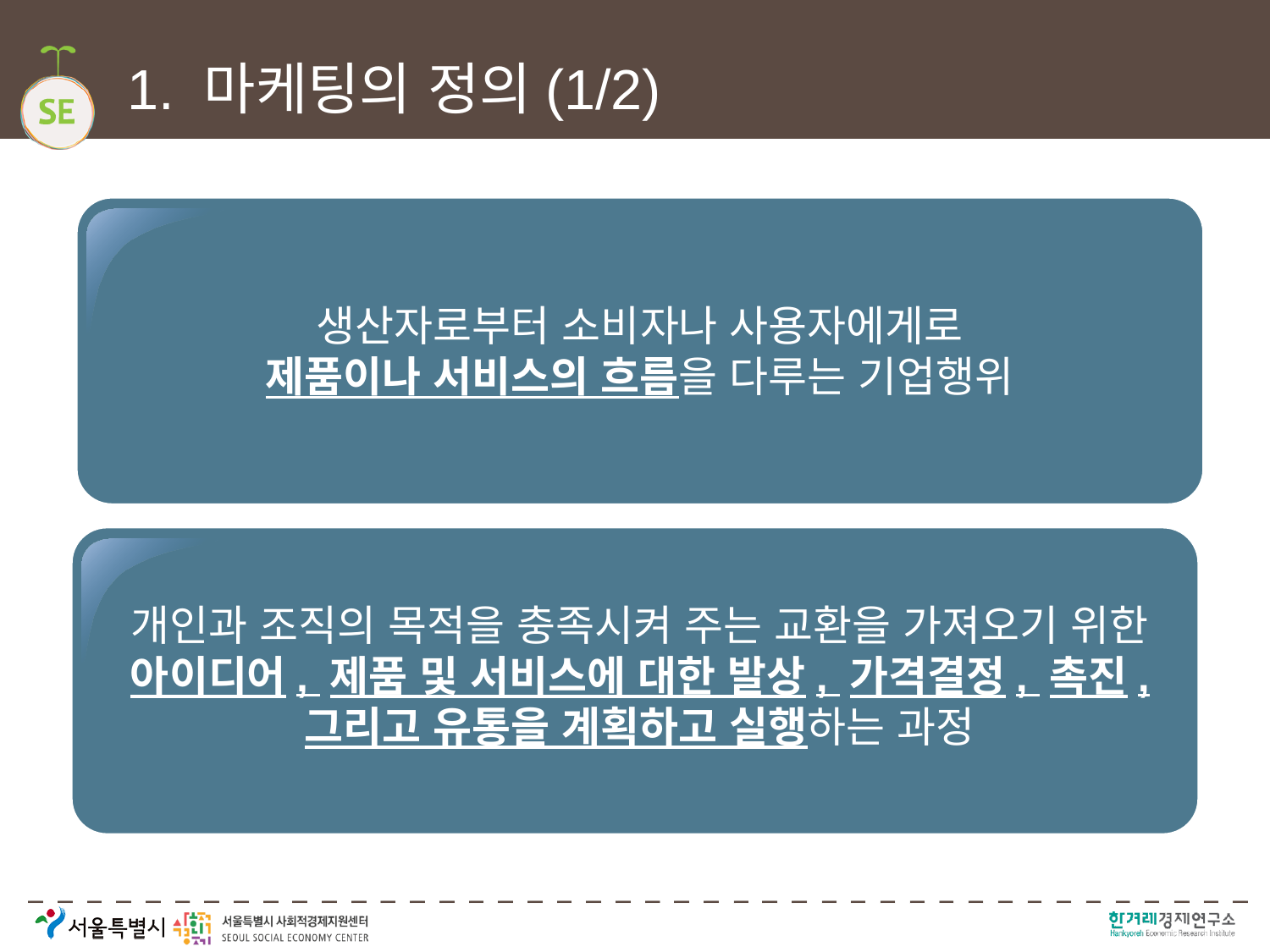

# 1. 마케팅의 정의(1/2)

생산자로부터 소비자나 사용자에게로
제품이나 서비스의 흐름을 다루는 기업행위

개인과 조직의 목적을 충족시켜 주는 교환을 가져오기 위한
아이디어, 제품 및 서비스에 대한 발상, 가격결정, 촉진,
그리고 유통을 계획하고 실행하는 과정